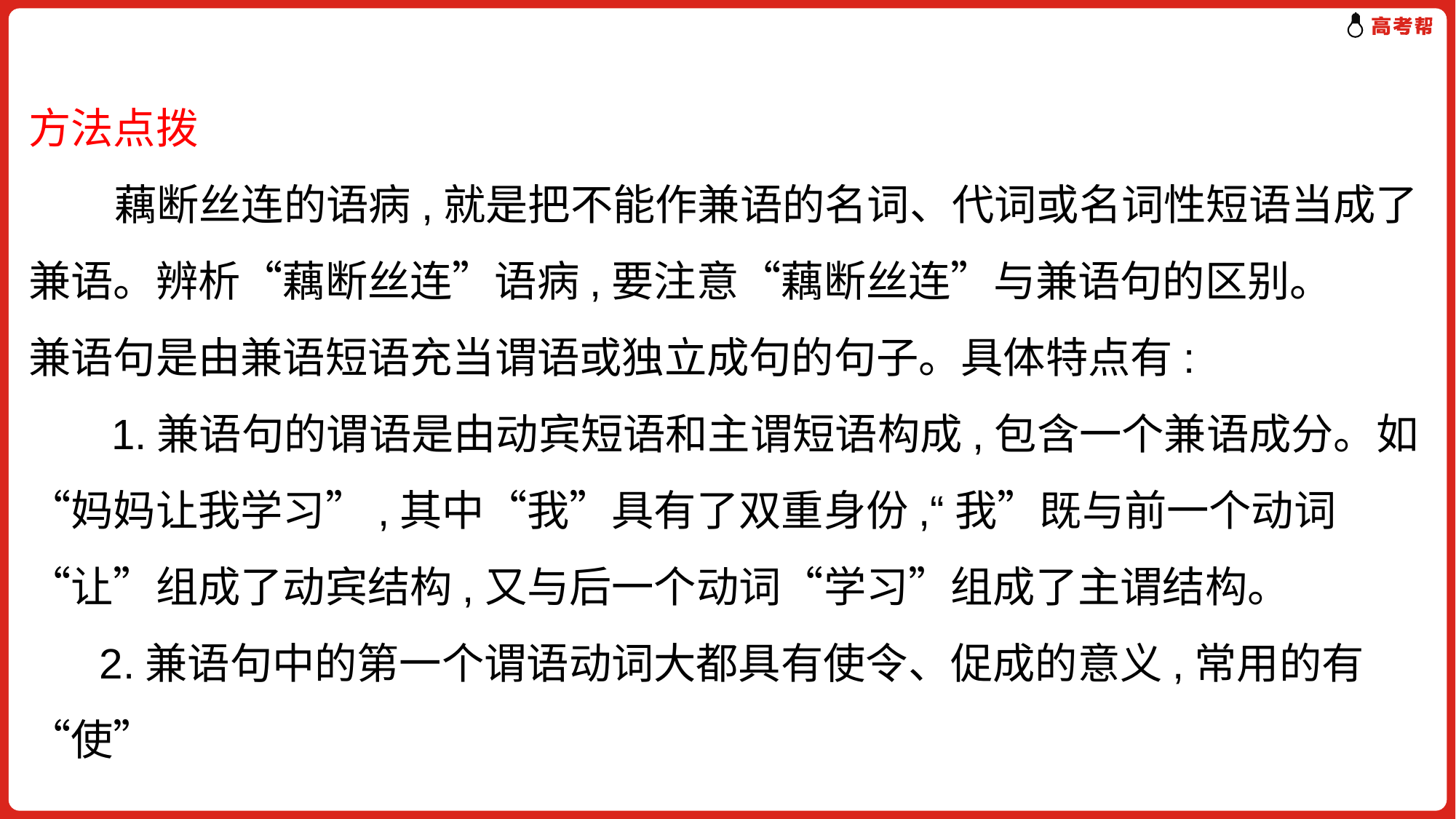

方法点拨
        藕断丝连的语病,就是把不能作兼语的名词、代词或名词性短语当成了兼语。辨析“藕断丝连”语病,要注意“藕断丝连”与兼语句的区别。
兼语句是由兼语短语充当谓语或独立成句的句子。具体特点有:
       1.兼语句的谓语是由动宾短语和主谓短语构成,包含一个兼语成分。如“妈妈让我学习”,其中“我”具有了双重身份,“我”既与前一个动词“让”组成了动宾结构,又与后一个动词“学习”组成了主谓结构。
      2.兼语句中的第一个谓语动词大都具有使令、促成的意义,常用的有“使”